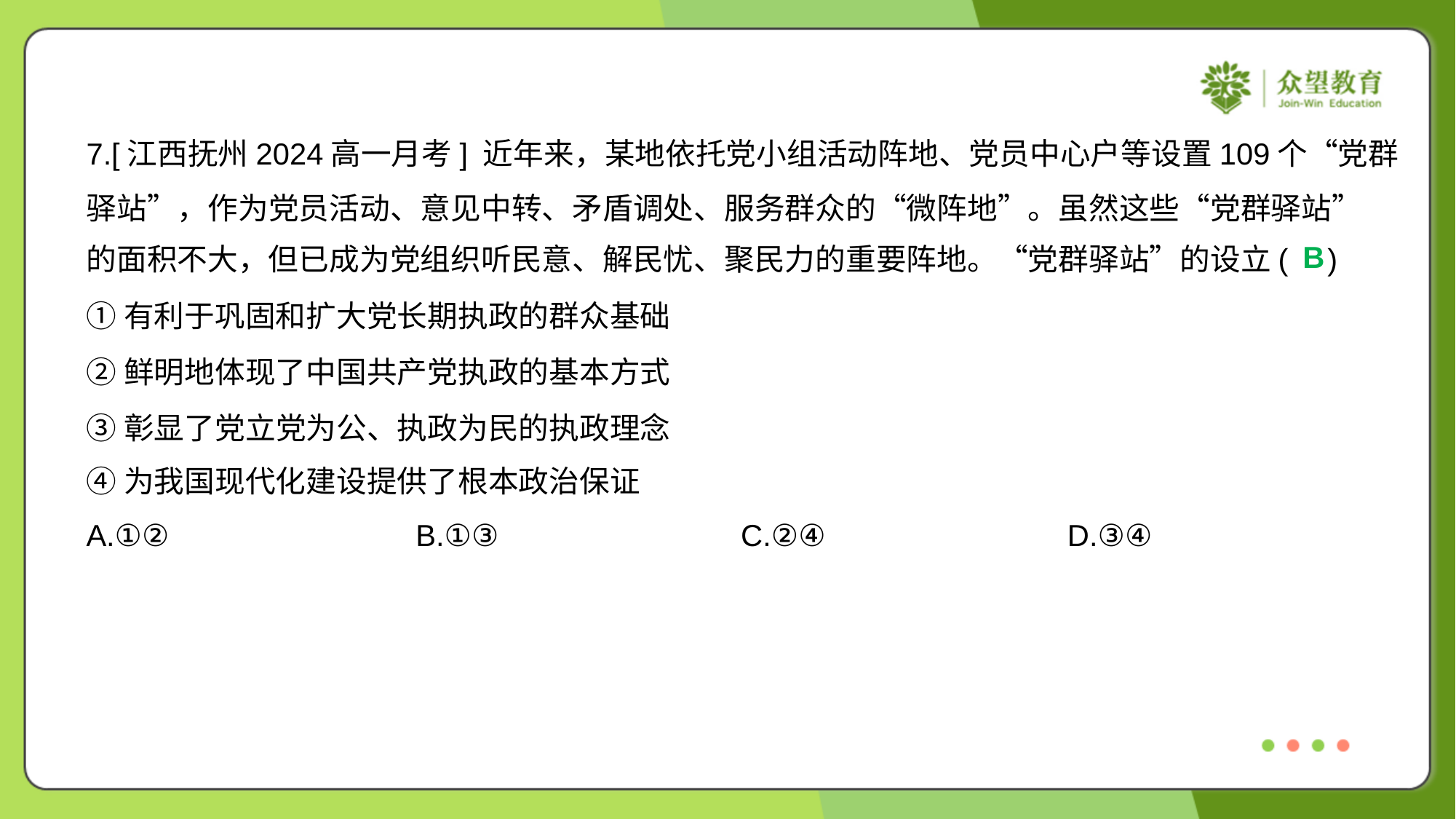

7.[江西抚州2024高一月考] 近年来，某地依托党小组活动阵地、党员中心户等设置109个“党群
驿站”，作为党员活动、意见中转、矛盾调处、服务群众的“微阵地”。虽然这些“党群驿站”
的面积不大，但已成为党组织听民意、解民忧、聚民力的重要阵地。“党群驿站”的设立(     )
B
①有利于巩固和扩大党长期执政的群众基础
②鲜明地体现了中国共产党执政的基本方式
③彰显了党立党为公、执政为民的执政理念
④为我国现代化建设提供了根本政治保证
A.①②	B.①③	C.②④	D.③④